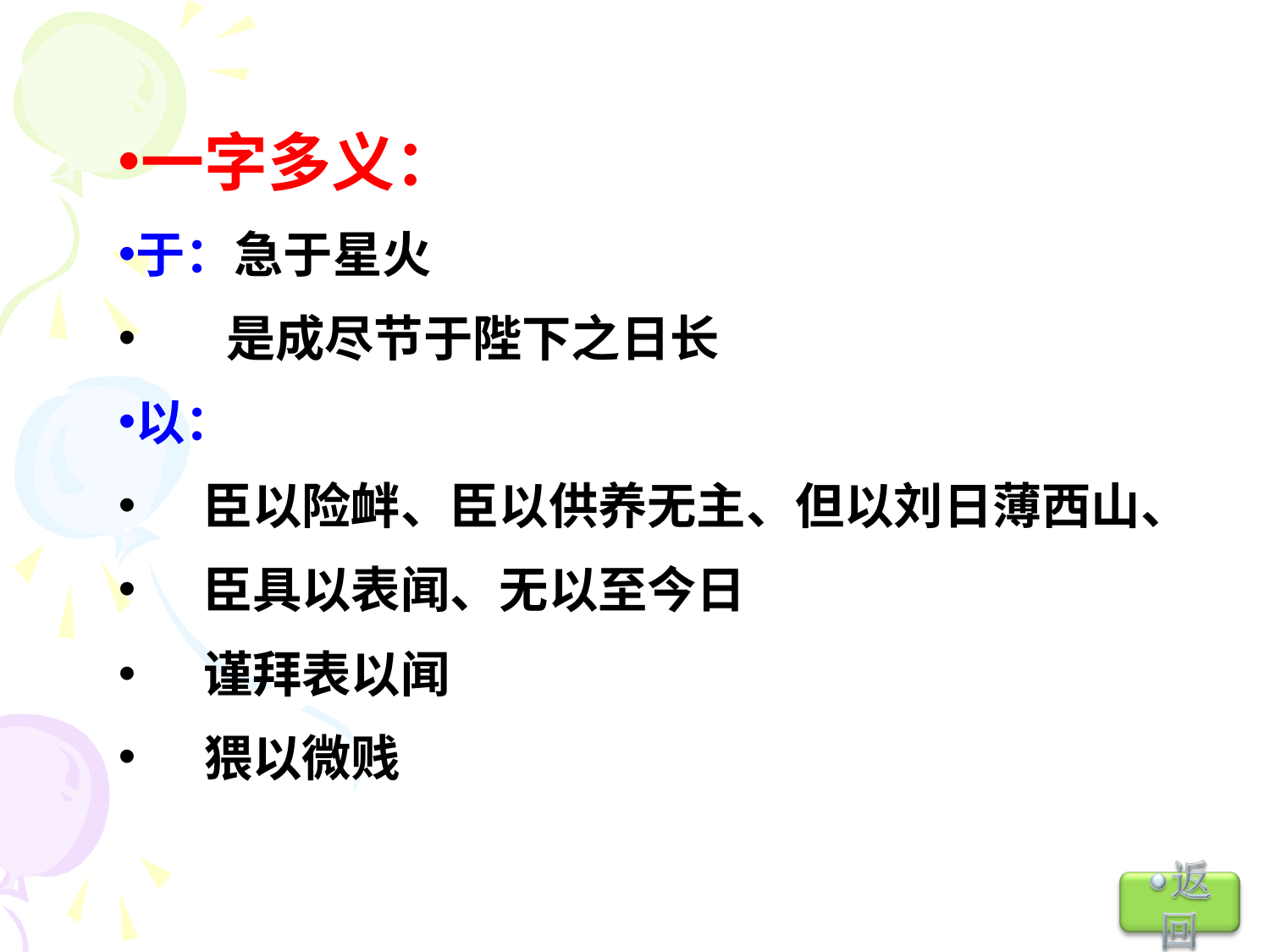

一字多义：
于：急于星火
       是成尽节于陛下之日长
以：
     臣以险衅、臣以供养无主、但以刘日薄西山、
     臣具以表闻、无以至今日
     谨拜表以闻
     猥以微贱